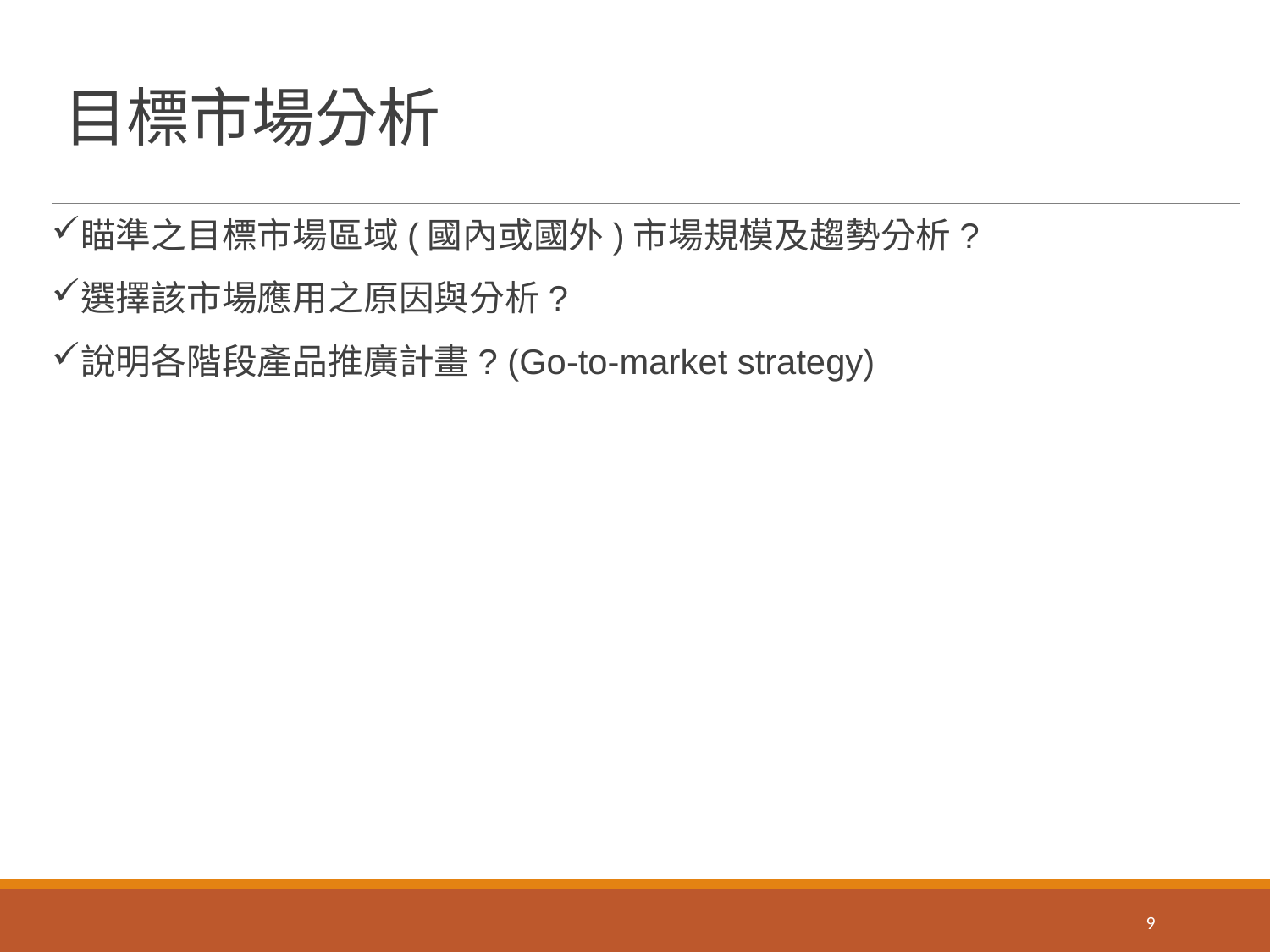

# 目標市場分析
瞄準之目標市場區域(國內或國外)市場規模及趨勢分析?
選擇該市場應用之原因與分析?
說明各階段產品推廣計畫? (Go-to-market strategy)

9